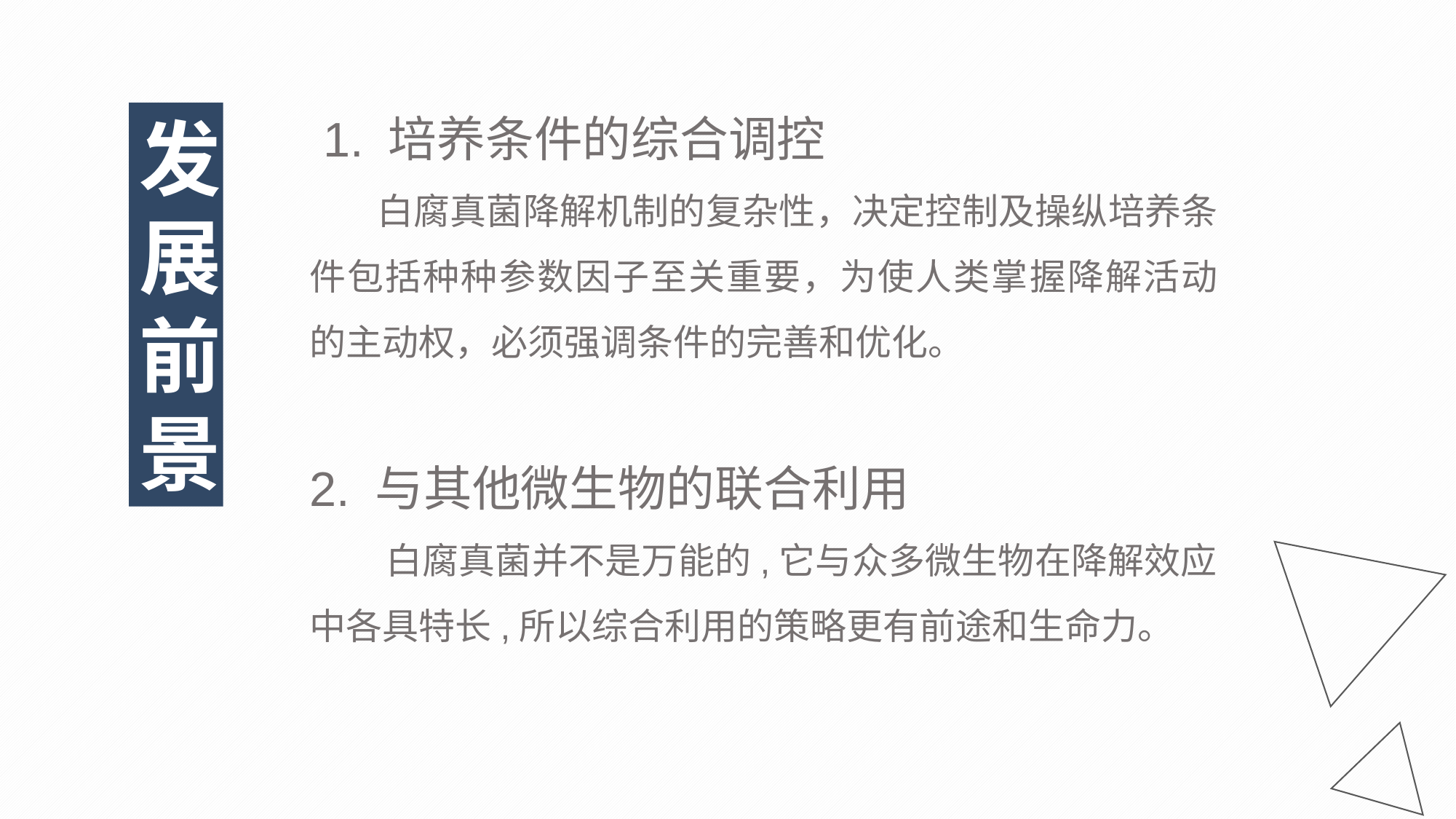

1. 培养条件的综合调控
       白腐真菌降解机制的复杂性，决定控制及操纵培养条件包括种种参数因子至关重要，为使人类掌握降解活动的主动权，必须强调条件的完善和优化。

2. 与其他微生物的联合利用
        白腐真菌并不是万能的,它与众多微生物在降解效应中各具特长,所以综合利用的策略更有前途和生命力。
发展前景